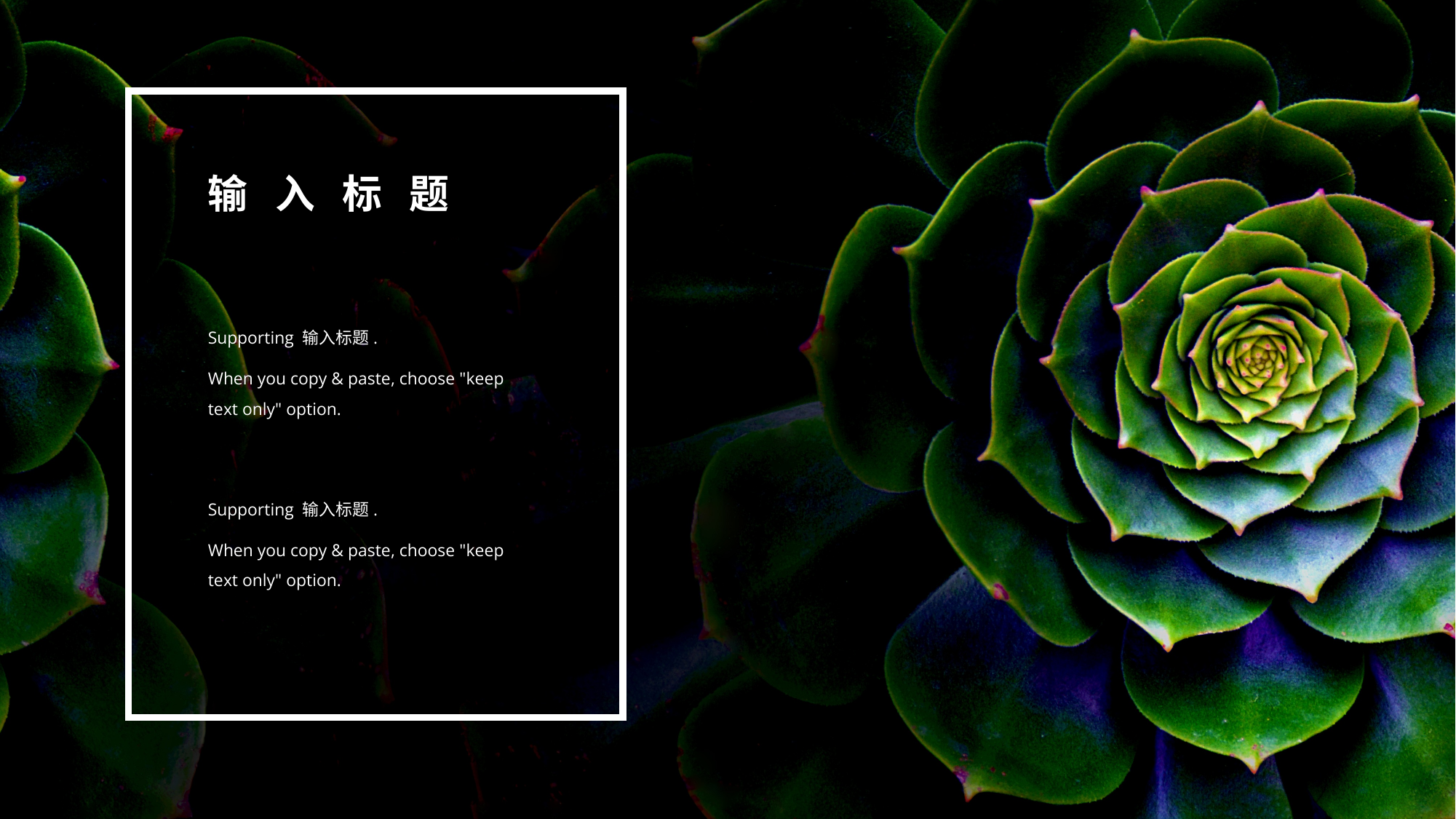

输 入 标 题
Supporting 输入标题.
When you copy & paste, choose "keep text only" option.
Supporting 输入标题.
When you copy & paste, choose "keep text only" option.